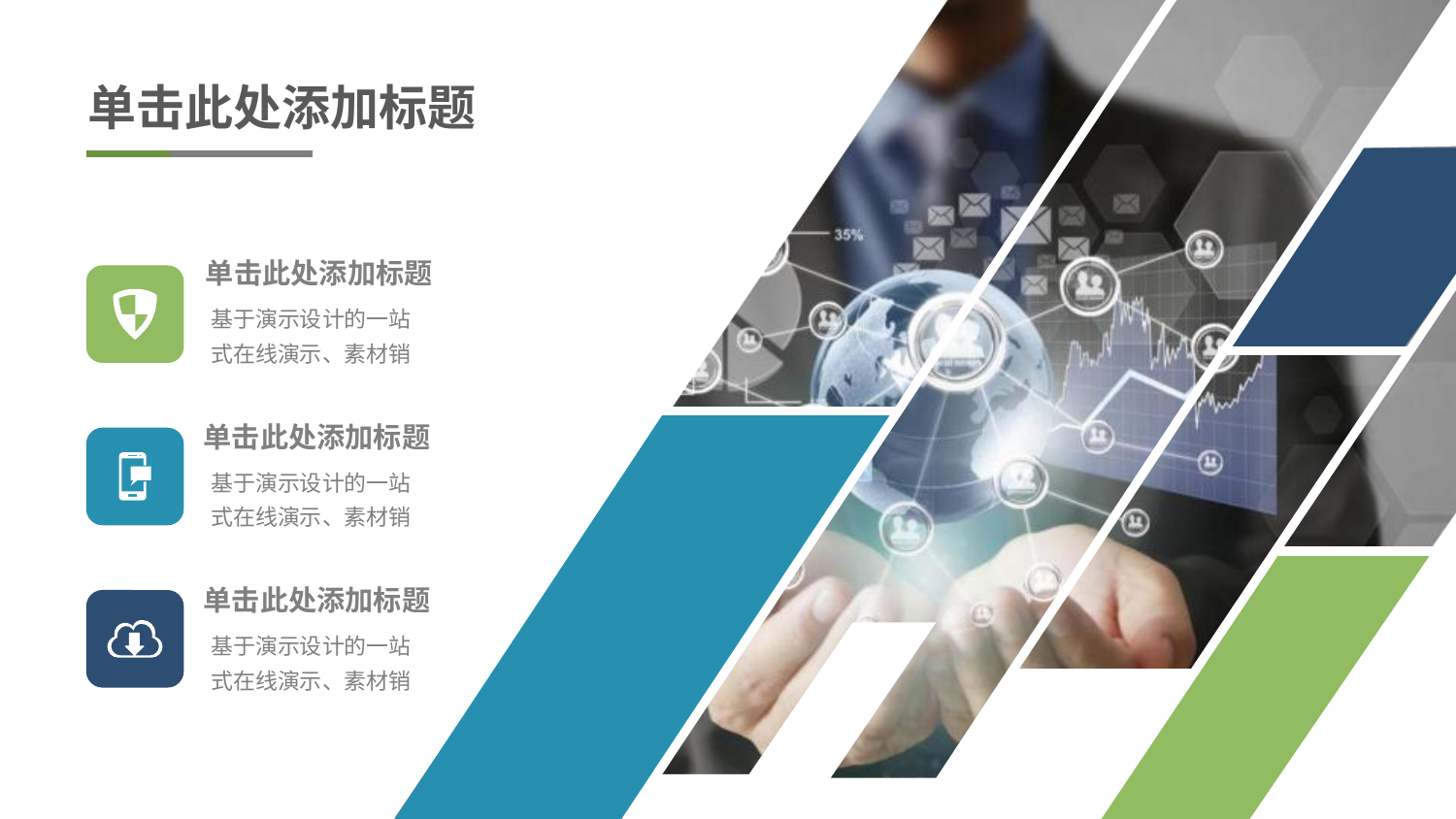

单击此处添加标题

单击此处添加标题
基于演示设计的一站
式在线演示、素材销

单击此处添加标题
基于演示设计的一站
式在线演示、素材销

单击此处添加标题
基于演示设计的一站
式在线演示、素材销